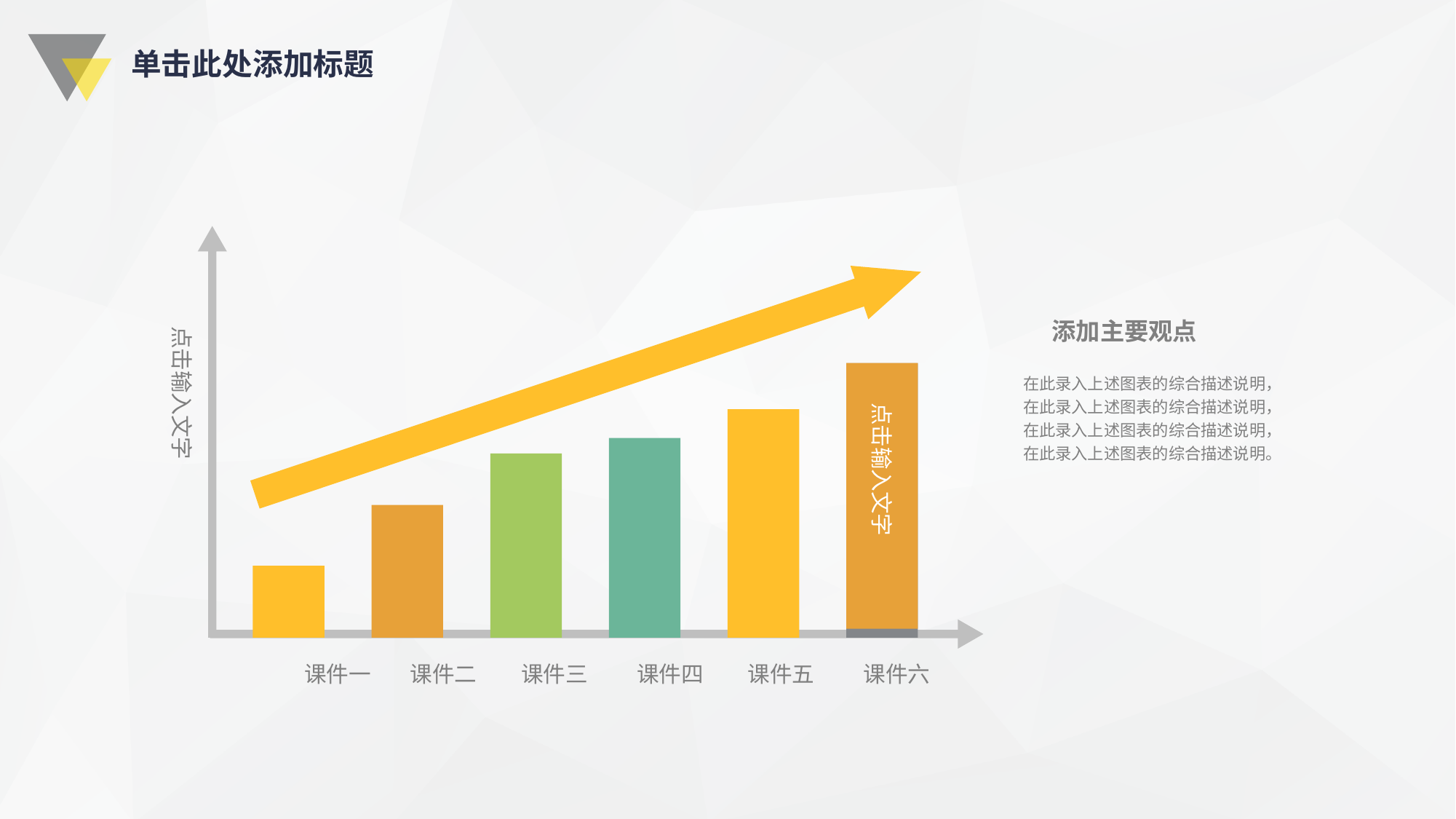

单击此处添加标题
添加主要观点
点击输入文字

在此录入上述图表的综合描述说明，在此录入上述图表的综合描述说明，在此录入上述图表的综合描述说明，在此录入上述图表的综合描述说明。
点击输入文字

课件一        课件二         课件三          课件四         课件五          课件六